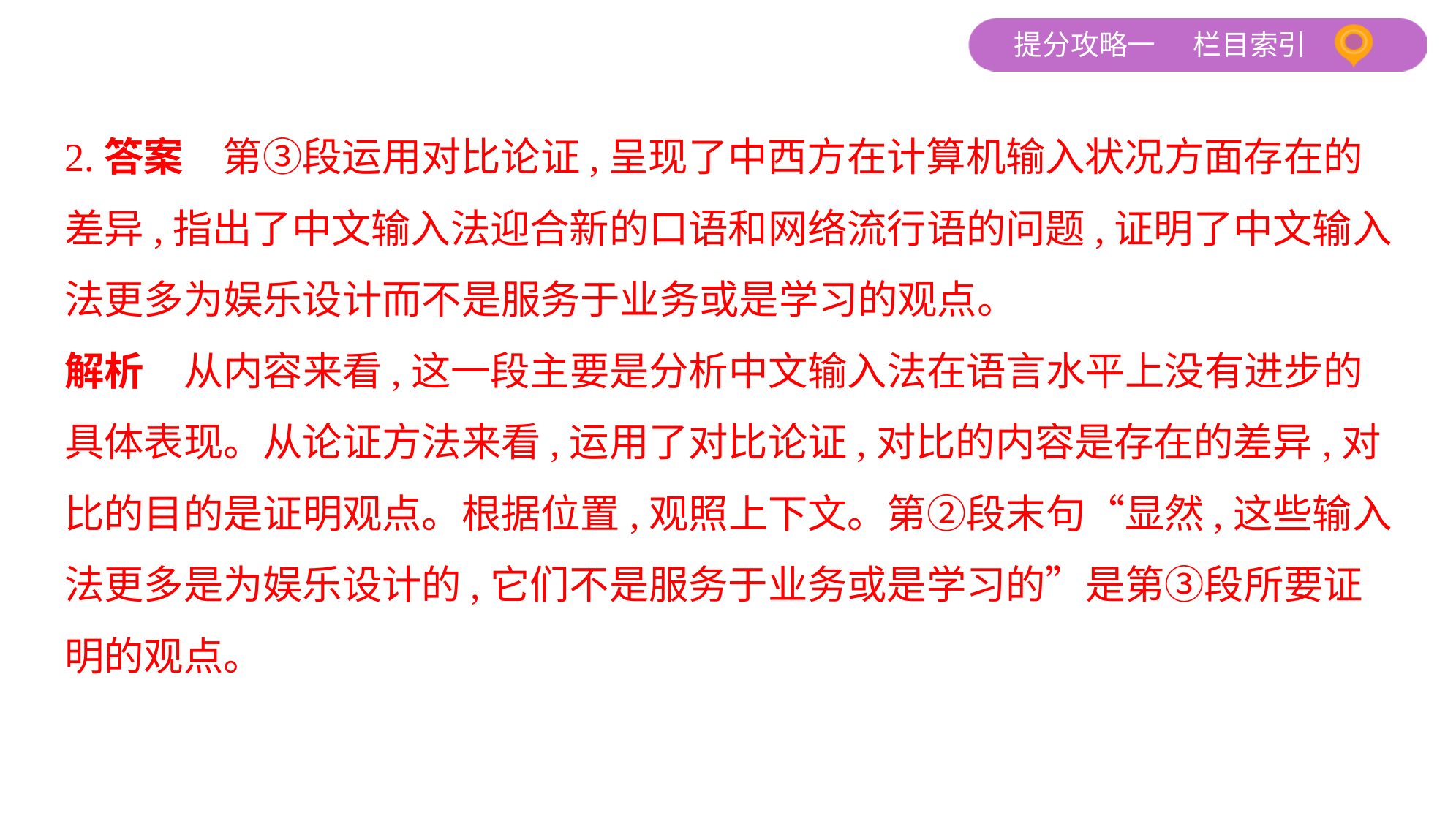

2.答案　第③段运用对比论证,呈现了中西方在计算机输入状况方面存在的
差异,指出了中文输入法迎合新的口语和网络流行语的问题,证明了中文输入
法更多为娱乐设计而不是服务于业务或是学习的观点。
解析　从内容来看,这一段主要是分析中文输入法在语言水平上没有进步的
具体表现。从论证方法来看,运用了对比论证,对比的内容是存在的差异,对
比的目的是证明观点。根据位置,观照上下文。第②段末句“显然,这些输入
法更多是为娱乐设计的,它们不是服务于业务或是学习的”是第③段所要证
明的观点。